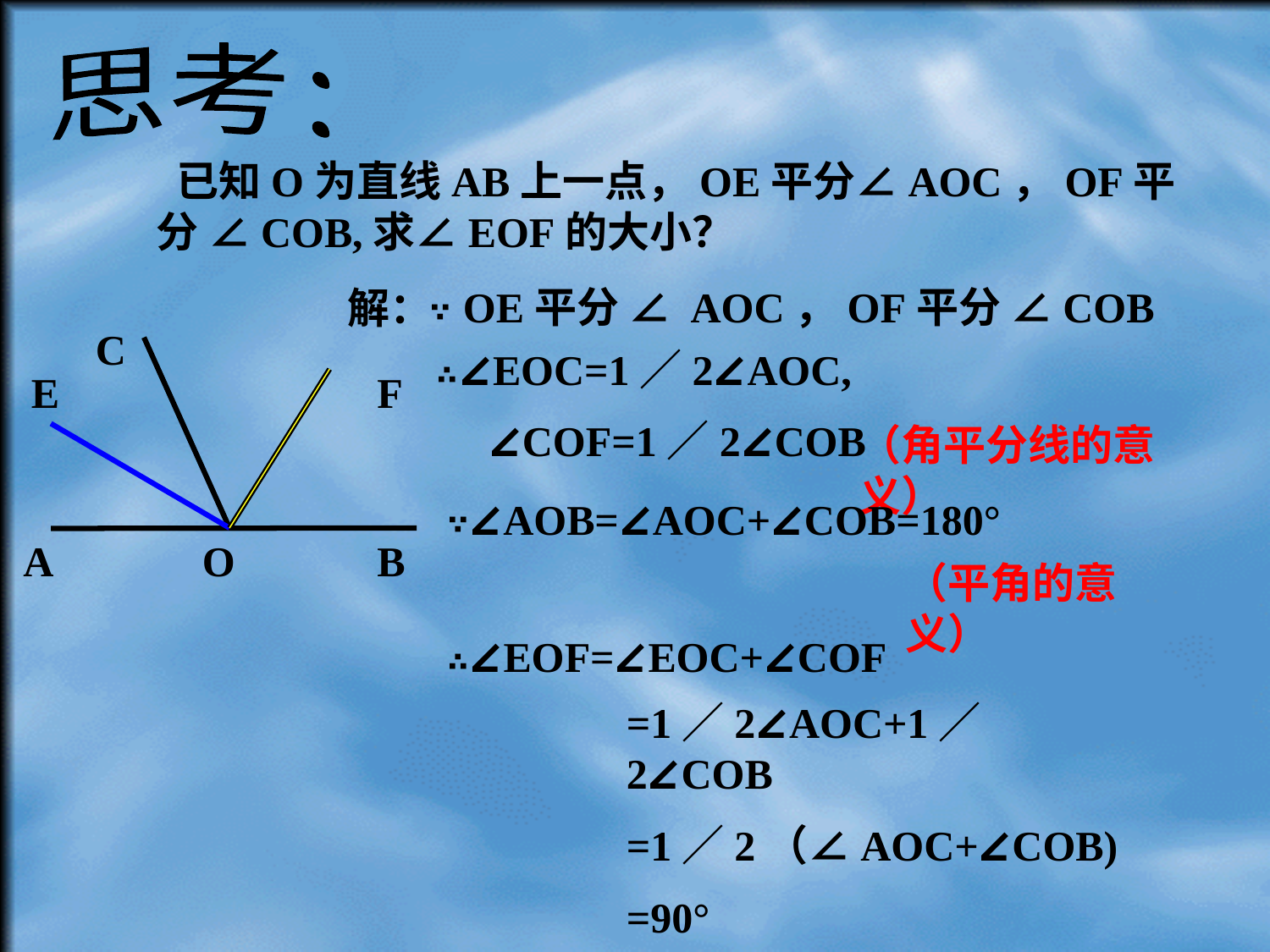

思考：
 已知O为直线AB上一点，OE平分∠AOC，OF平分 ∠COB,求∠EOF的大小？
∵ OE平分 ∠ AOC，OF平分 ∠COB
解：
C

E
F

A

B
O

∴∠EOC=1／2∠AOC,
     ∠COF=1／2∠COB
（角平分线的意义）
∵∠AOB=∠AOC+∠COB=180°
（平角的意义）
∴∠EOF=∠EOC+∠COF
=1／2∠AOC+1／2∠COB
=1／2（∠AOC+∠COB)
=90°